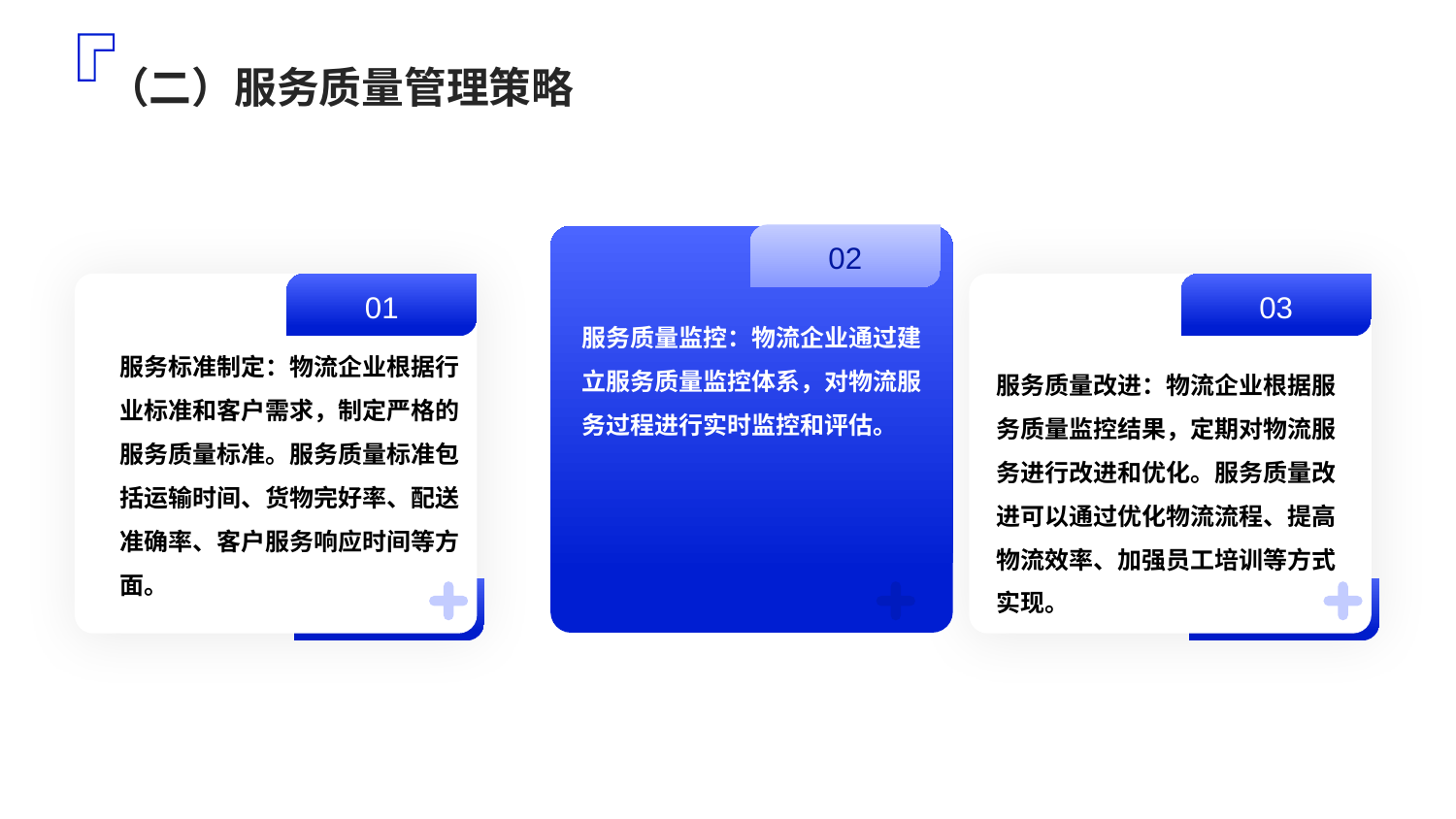

（二）服务质量管理策略
02

01

03
服务质量监控：物流企业通过建立服务质量监控体系，对物流服务过程进行实时监控和评估。
服务标准制定：物流企业根据行业标准和客户需求，制定严格的服务质量标准。服务质量标准包括运输时间、货物完好率、配送准确率、客户服务响应时间等方面。
服务质量改进：物流企业根据服务质量监控结果，定期对物流服务进行改进和优化。服务质量改进可以通过优化物流流程、提高物流效率、加强员工培训等方式实现。